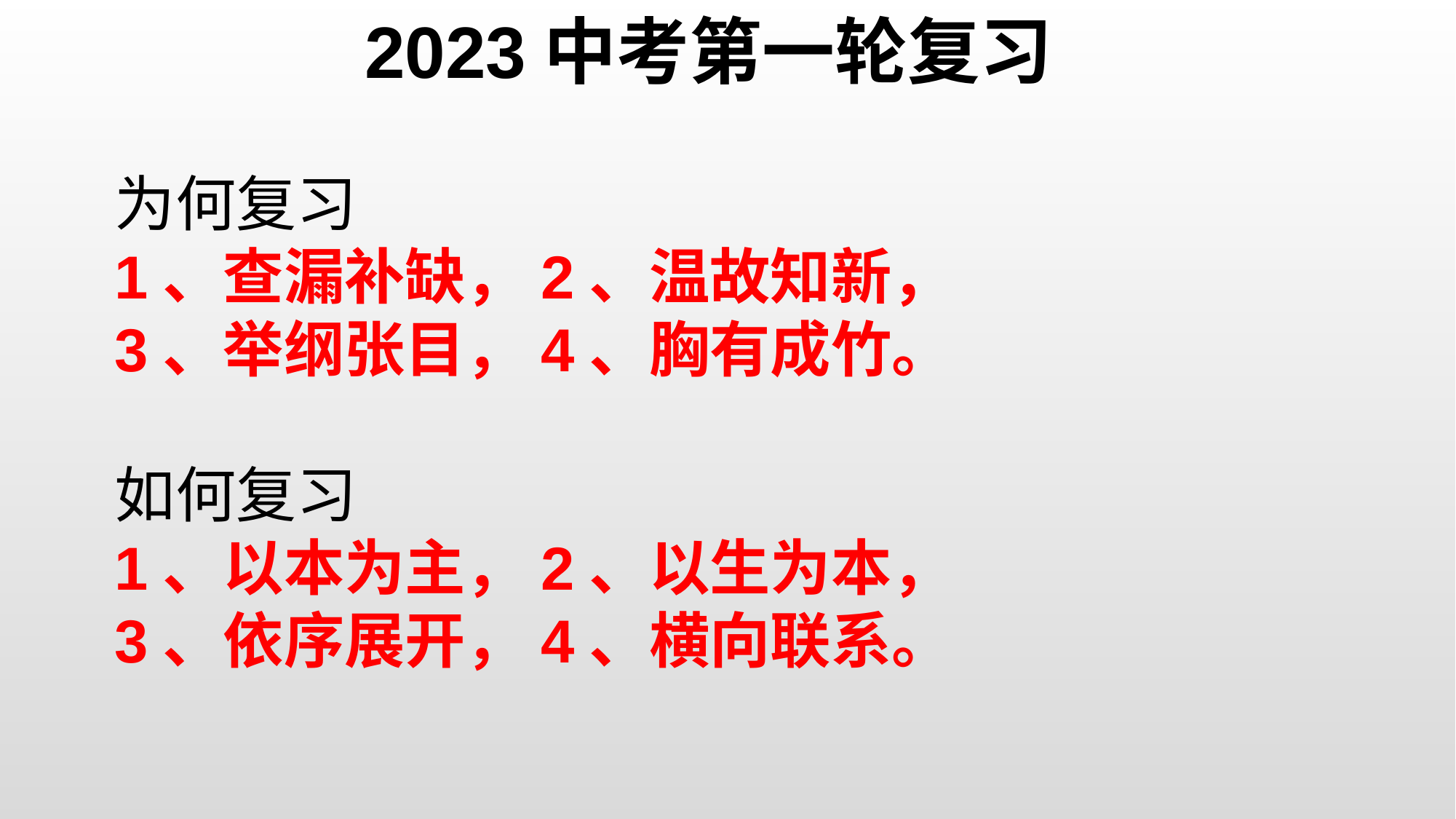

2023中考第一轮复习

为何复习
1、查漏补缺，2、温故知新，
3、举纲张目，4、胸有成竹。

如何复习
1、以本为主，2、以生为本，
3、依序展开，4、横向联系。